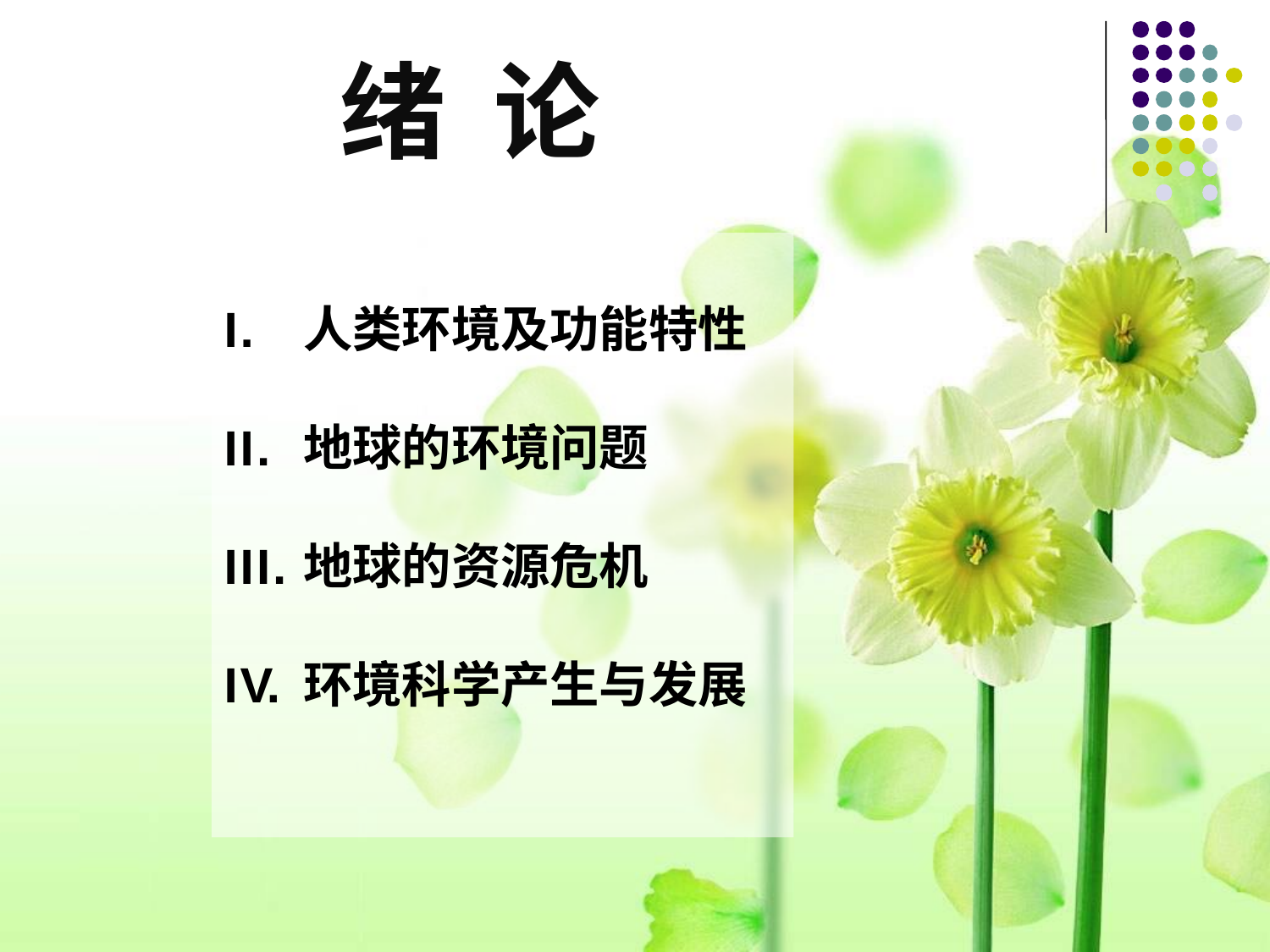

# 绪  论
人类环境及功能特性
地球的环境问题
地球的资源危机
环境科学产生与发展